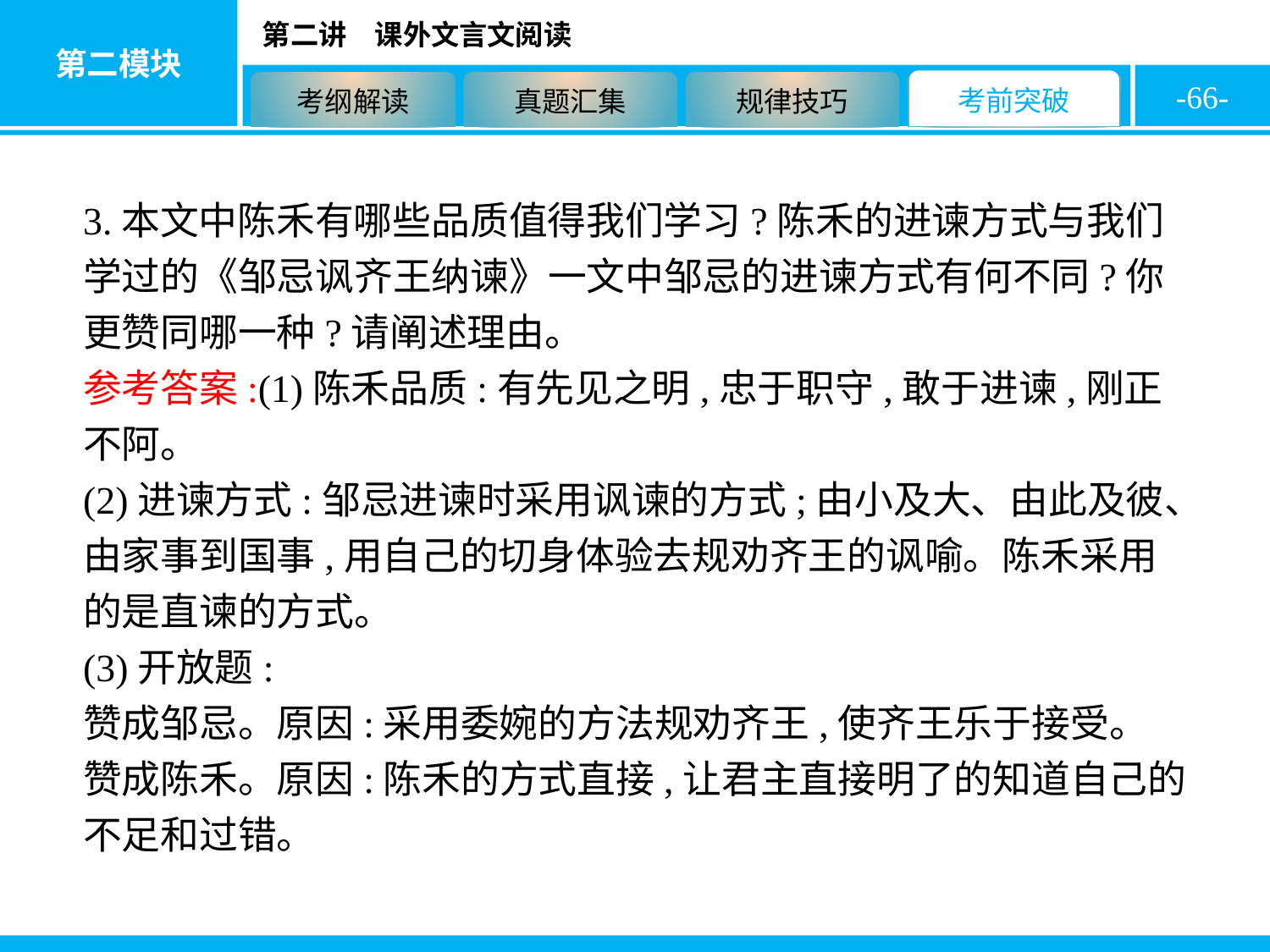

-66-
3.本文中陈禾有哪些品质值得我们学习?陈禾的进谏方式与我们学过的《邹忌讽齐王纳谏》一文中邹忌的进谏方式有何不同?你更赞同哪一种?请阐述理由。
参考答案:(1)陈禾品质:有先见之明,忠于职守,敢于进谏,刚正不阿。
(2)进谏方式:邹忌进谏时采用讽谏的方式;由小及大、由此及彼、由家事到国事,用自己的切身体验去规劝齐王的讽喻。陈禾采用的是直谏的方式。
(3)开放题:
赞成邹忌。原因:采用委婉的方法规劝齐王,使齐王乐于接受。
赞成陈禾。原因:陈禾的方式直接,让君主直接明了的知道自己的不足和过错。